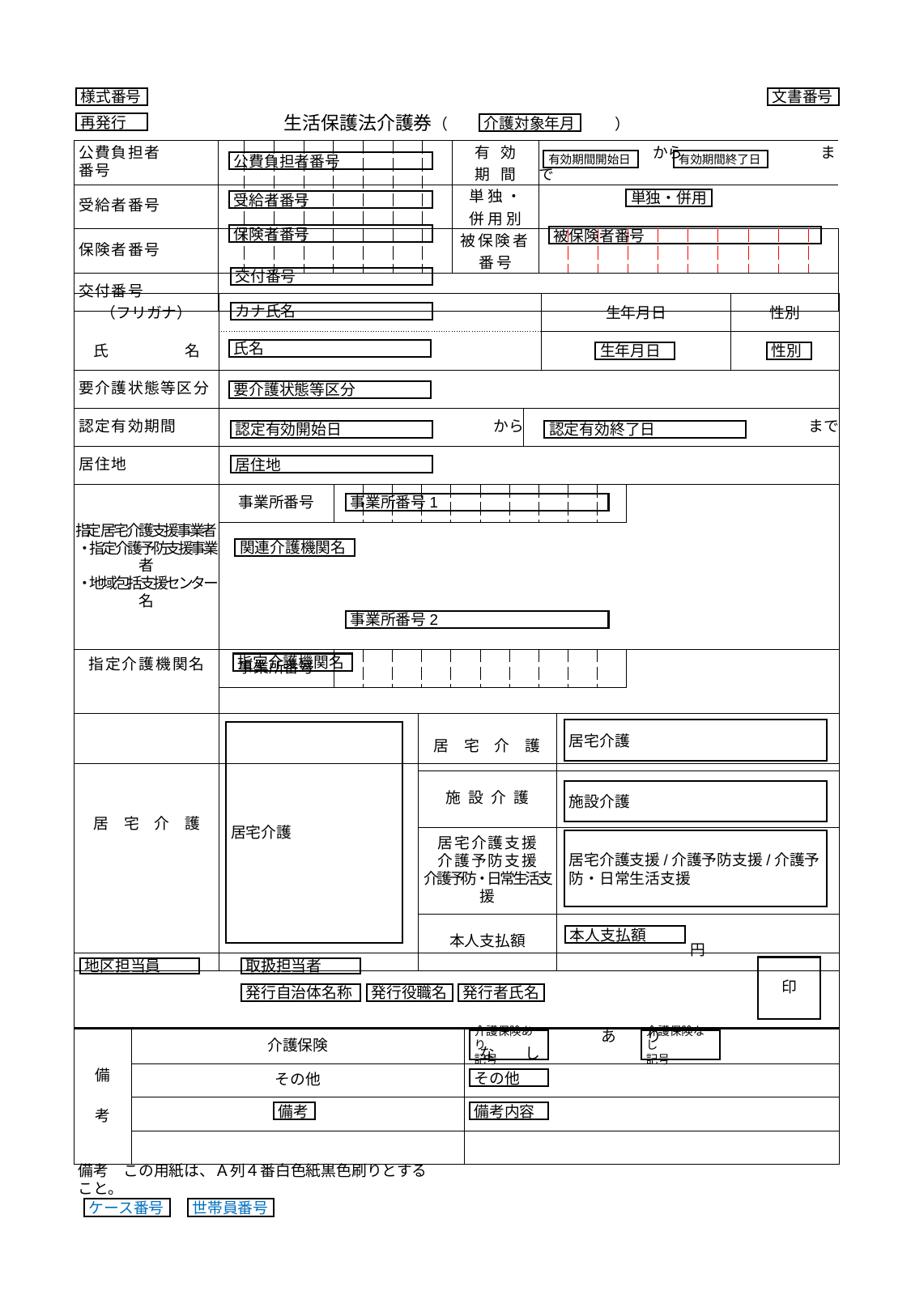

様式番号
文書番号
生活保護法介護券（　　　　　　　　　　　）
再発行
介護対象年月
| 公費負担者 番号 |  |  |  |  |  |  |  |  | 有効 期間 | から　　 　　　　　　 まで |  |  |  |  |  |  |  |  |  |
| --- | --- | --- | --- | --- | --- | --- | --- | --- | --- | --- | --- | --- | --- | --- | --- | --- | --- | --- | --- |
| 受給者番号 |  |  |  |  |  |  |  |  | 単独・ 併用別 |  |  |  |  |  |  |  |  |  |  |
| 保険者番号 |  |  |  |  |  |  |  |  | 被保険者番号 |  |  |  |  |  |  |  |  |  |  |
| 交付番号 |  |  |  |  |  |  |  |  |  |  |  |  |  |  |  |  |  |  |  |
有効期間開始日
有効期間終了日
公費負担者番号
単独・併用
受給者番号
保険者番号
被保険者番号
交付番号
| （フリガナ） |  |  | 生年月日 | 性別 |
| --- | --- | --- | --- | --- |
| 氏　　　　　名 |  |  |  |  |
| 要介護状態等区分 |  |  |  |  |
| 認定有効期間 | から | まで |  |  |
| 居住地 |  |  |  |  |
カナ氏名
氏名
生年月日
性別
要介護状態等区分
認定有効開始日
認定有効終了日
居住地
| 指定居宅介護支援事業者 ・指定介護予防支援事業者 ・地域包括支援センター名 | 事業所番号 |  |  |  |  |  |  |  |  |  |  |  |
| --- | --- | --- | --- | --- | --- | --- | --- | --- | --- | --- | --- | --- |
|  |  |  |  |  |  |  |  |  |  |  |  |  |
|  |  |  |  |  |  |  |  |  |  |  |  |  |
| 指定介護機関名 | 事業所番号 |  |  |  |  |  |  |  |  |  |  |  |
|  |  |  |  |  |  |  |  |  |  |  |  |  |
|  |  |  |  |  |  |  |  |  |  |  |  |  |
事業所番号1
関連介護機関名
事業所番号2
指定介護機関名
|  |  |  |  |
| --- | --- | --- | --- |
|  |  | 施設介護 |  |
|  |  | 居宅介護支援 介護予防支援 介護予防・日常生活支援 |  |
|  |  | 本人支払額 | 円 |
居宅介護
居宅介護
居　宅　介　護
施設介護
居　宅　介　護
居宅介護支援/介護予防支援/介護予防・日常生活支援
本人支払額
|  |  |  |
| --- | --- | --- |
| 備   考 | 介護保険 | あ　　り　　　　　　　　　　　　な　　し |
|  | その他 |  |
|  |  |  |
|  |  |  |
印
地区担当員
取扱担当者
発行自治体名称
発行役職名
発行者氏名
介護保険あり
記号
介護保険なし
記号
その他
備考
備考内容
備考　この用紙は、Ａ列４番白色紙黒色刷りとすること。
ケース番号
世帯員番号